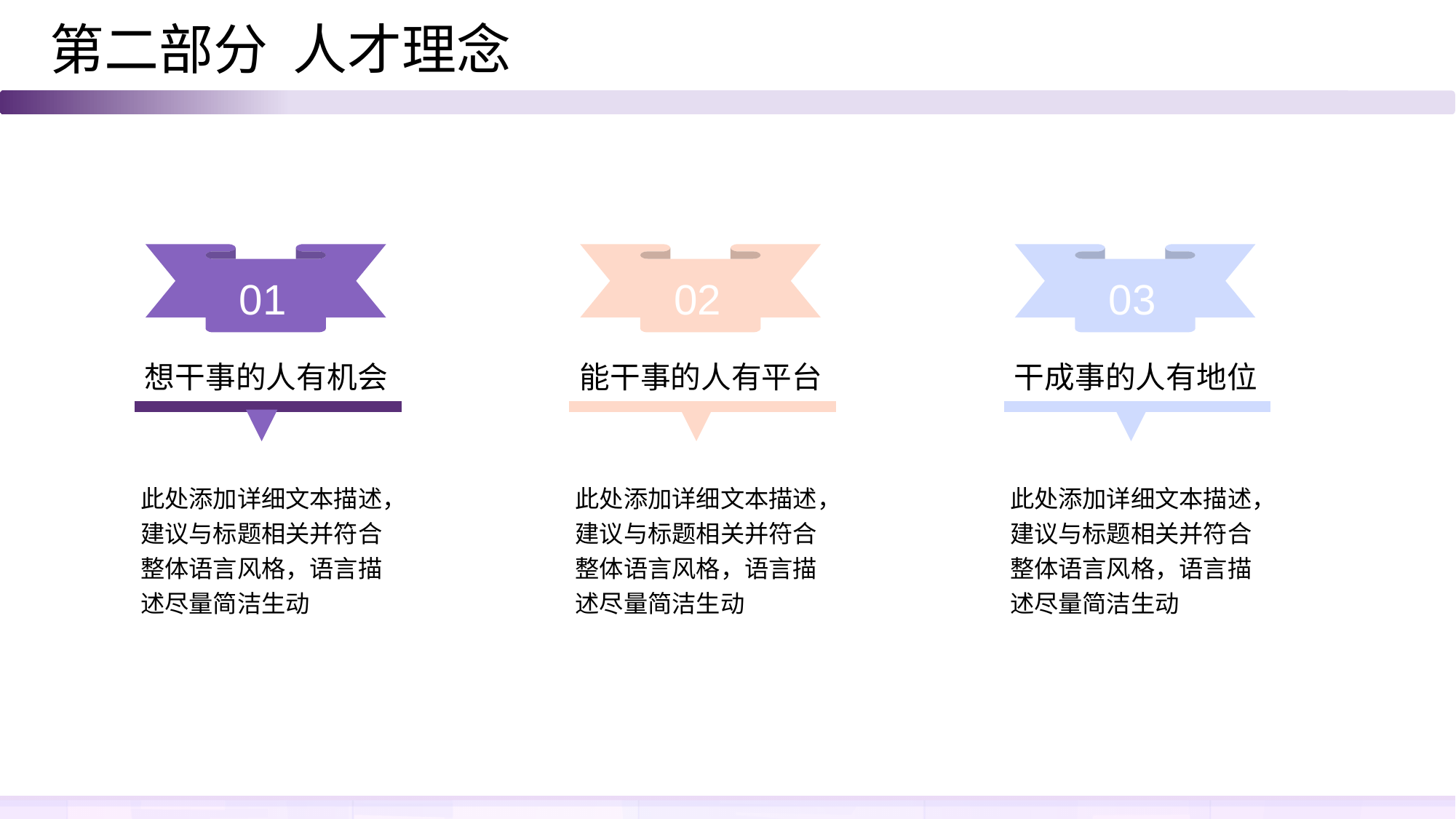

第二部分  人才理念

01
想干事的人有机会

此处添加详细文本描述，建议与标题相关并符合整体语言风格，语言描述尽量简洁生动

02
能干事的人有平台

此处添加详细文本描述，建议与标题相关并符合整体语言风格，语言描述尽量简洁生动

03
干成事的人有地位

此处添加详细文本描述，建议与标题相关并符合整体语言风格，语言描述尽量简洁生动